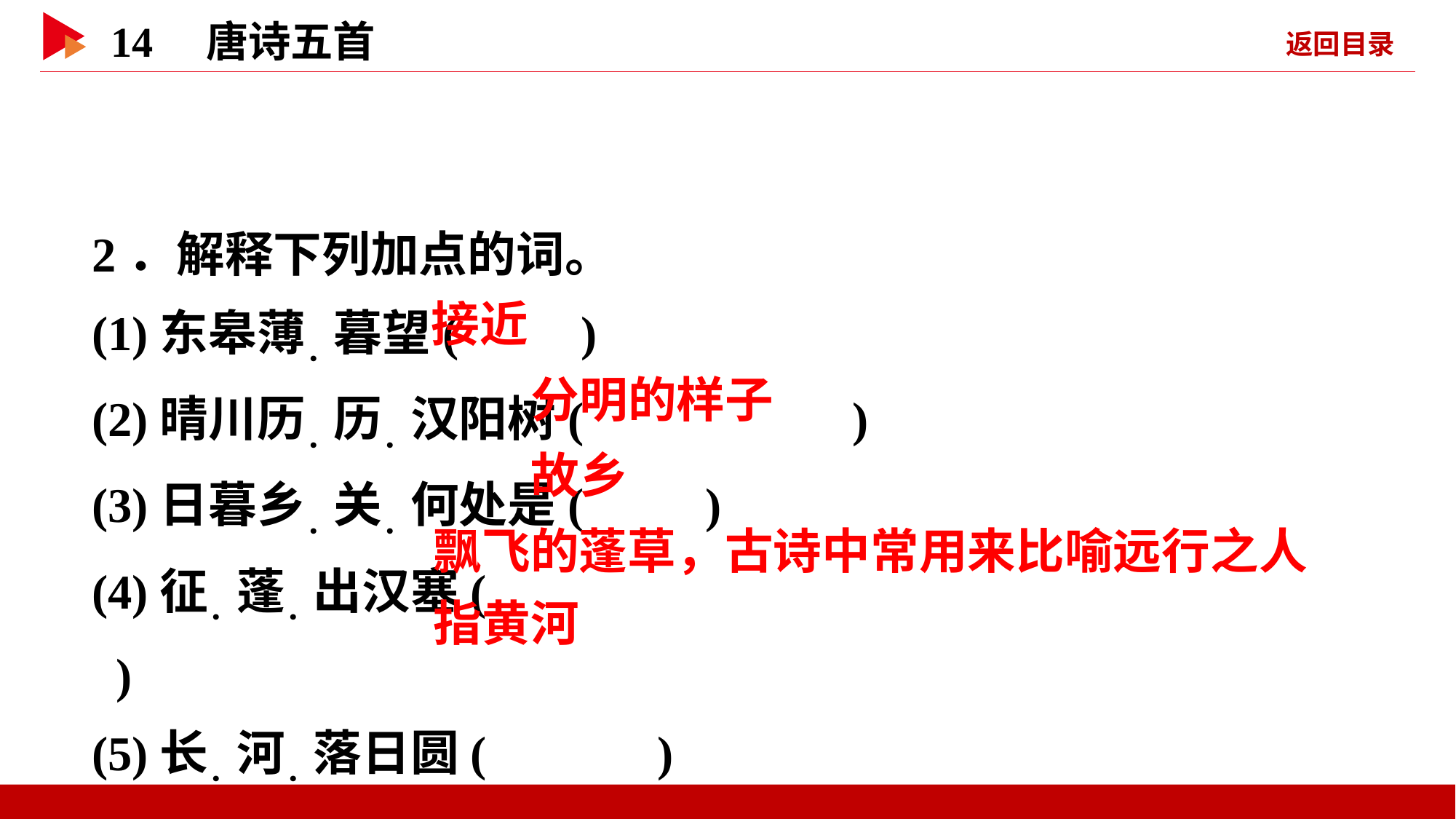

2．解释下列加点的词。
(1)东皋薄．暮望(          )
(2)晴川历．历．汉阳树(                      )
(3)日暮乡．关．何处是(          )
(4)征．蓬．出汉塞(                                                                          )
(5)长．河．落日圆(              )
 接近
 分明的样子
 故乡
 飘飞的蓬草，古诗中常用来比喻远行之人
 指黄河